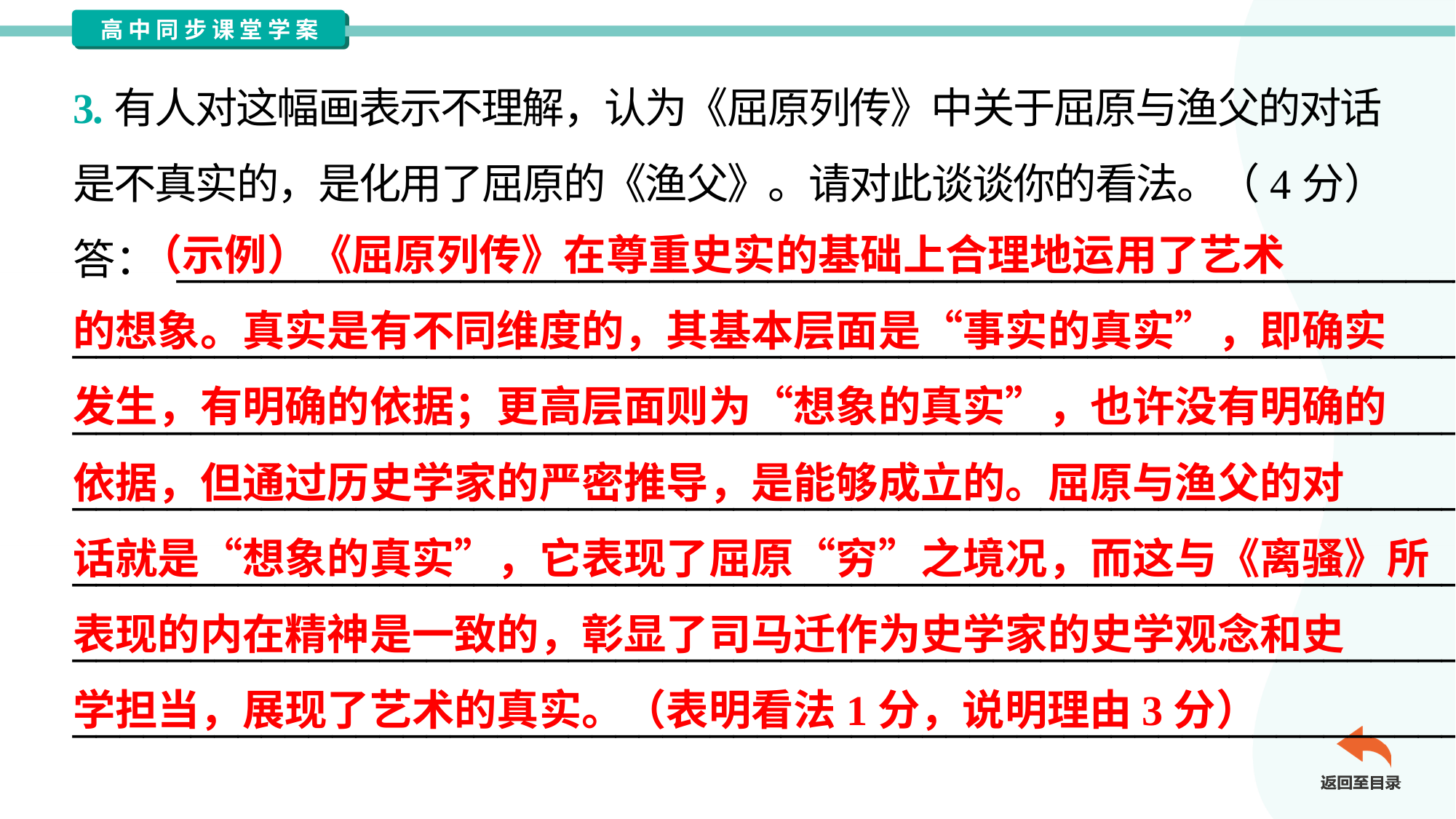

3.有人对这幅画表示不理解，认为《屈原列传》中关于屈原与渔父的对话
是不真实的，是化用了屈原的《渔父》。请对此谈谈你的看法。（4分）
答： ________________________________________________________
_____________________________________________________________
_____________________________________________________________
_____________________________________________________________
_____________________________________________________________
_____________________________________________________________
_____________________________________________________________
      （示例）《屈原列传》在尊重史实的基础上合理地运用了艺术
的想象。真实是有不同维度的，其基本层面是“事实的真实”，即确实
发生，有明确的依据；更高层面则为“想象的真实”，也许没有明确的
依据，但通过历史学家的严密推导，是能够成立的。屈原与渔父的对
话就是“想象的真实”，它表现了屈原“穷”之境况，而这与《离骚》所
表现的内在精神是一致的，彰显了司马迁作为史学家的史学观念和史
学担当，展现了艺术的真实。（表明看法1分，说明理由3分）